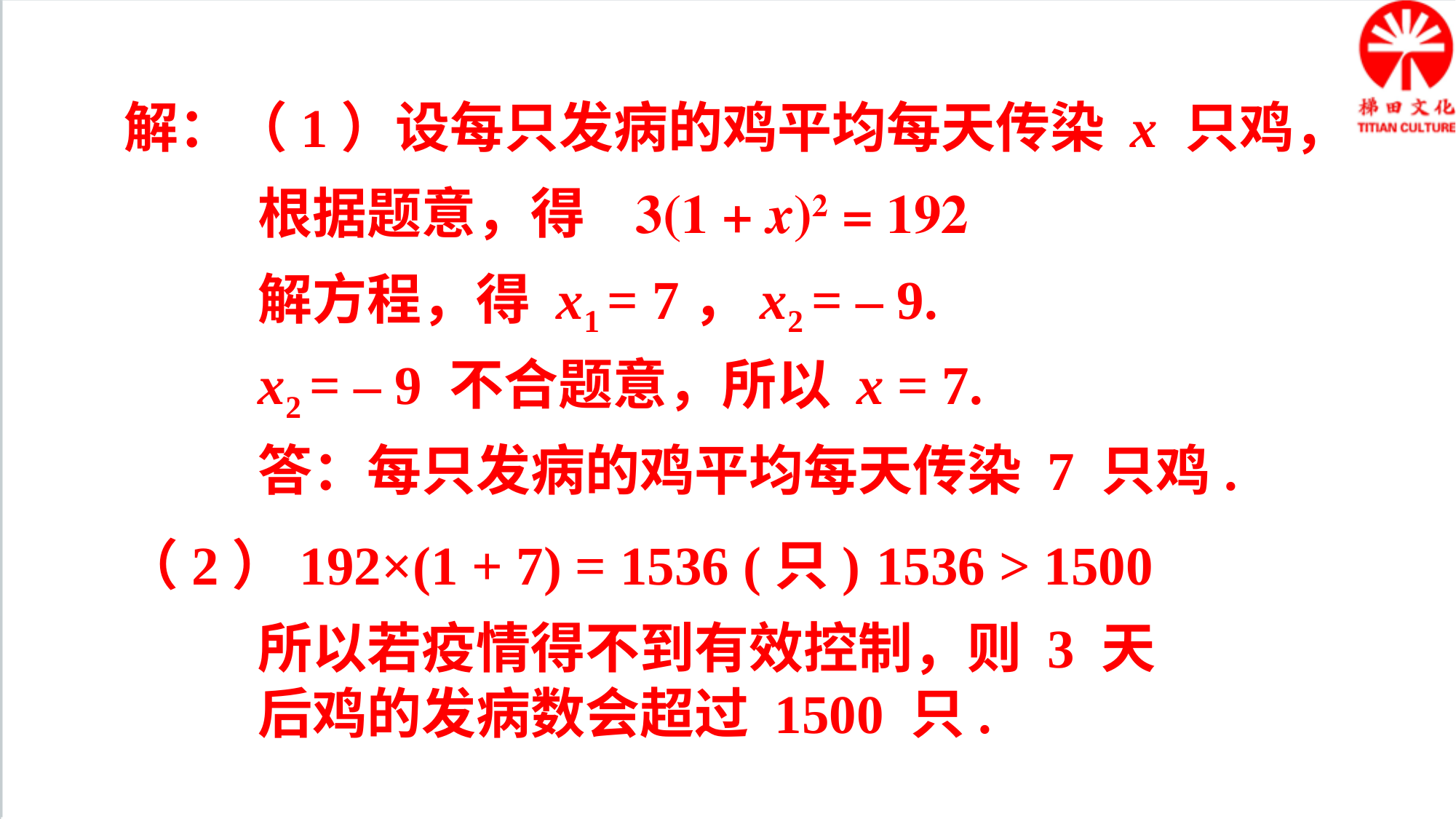

解：（1）设每只发病的鸡平均每天传染 x 只鸡，
根据题意，得   3(1 + x)2 = 192
解方程，得 x1 = 7，x2 = – 9.
x2 = – 9 不合题意，所以 x = 7.
答：每只发病的鸡平均每天传染 7 只鸡.
（2）192×(1 + 7) = 1536 (只)
1536 > 1500
所以若疫情得不到有效控制，则 3 天后鸡的发病数会超过 1500 只.